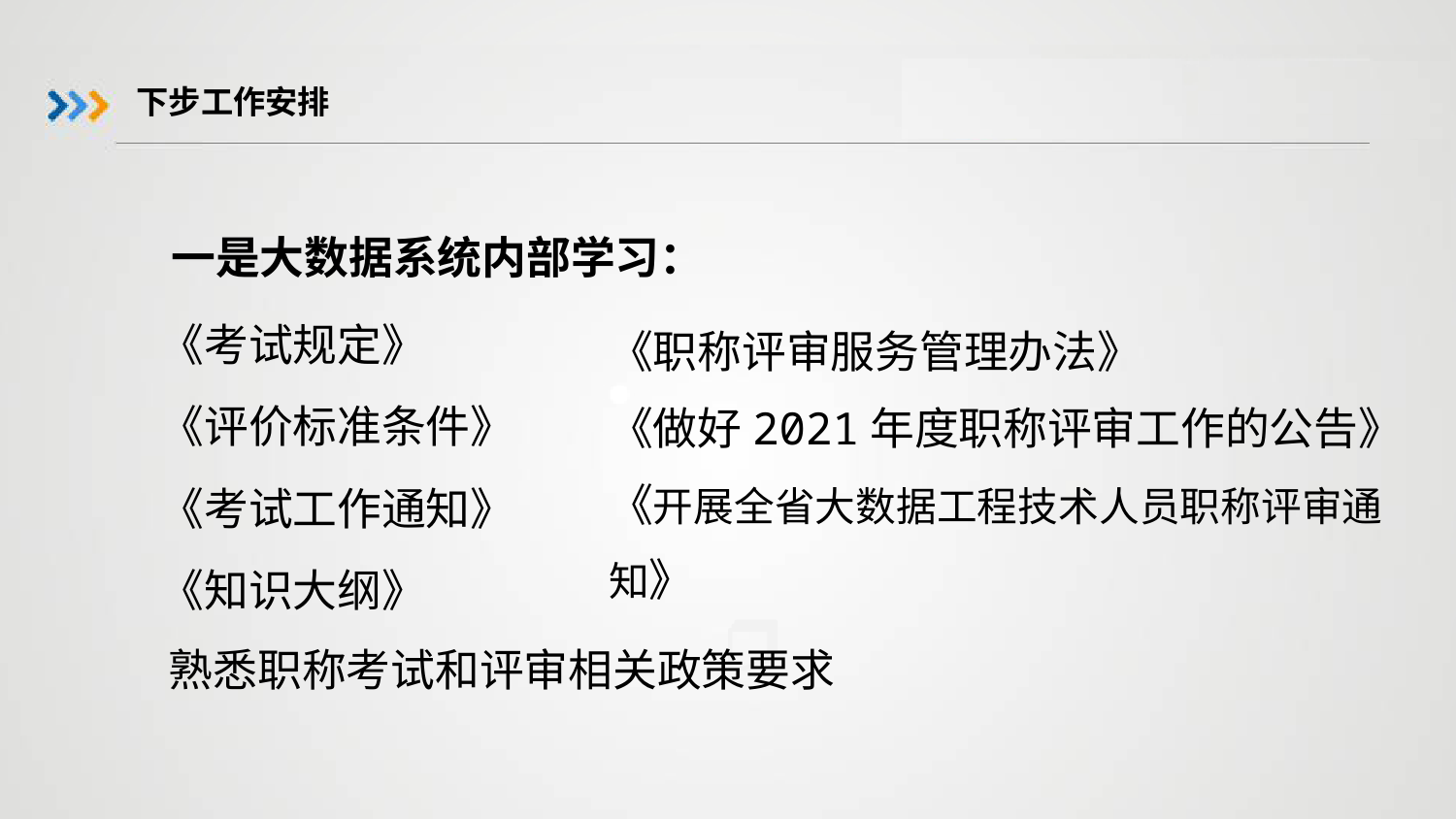

# 下步工作安排

 一是大数据系统内部学习：
《考试规定》
《评价标准条件》
《考试工作通知》
《知识大纲》
《职称评审服务管理办法》
《做好2021年度职称评审工作的公告》
《开展全省大数据工程技术人员职称评审通知》

  熟悉职称考试和评审相关政策要求